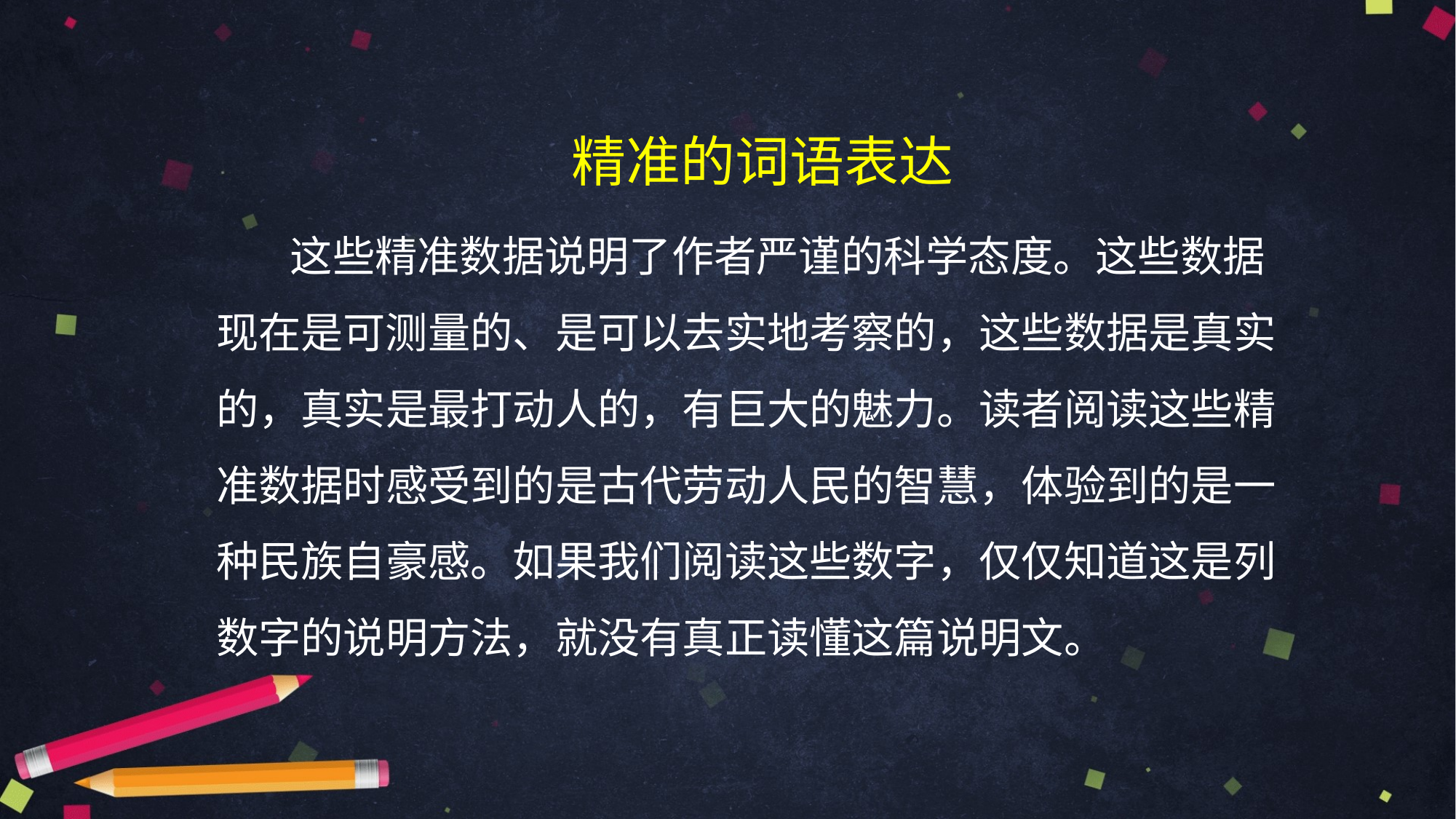

精准的词语表达
 这些精准数据说明了作者严谨的科学态度。这些数据现在是可测量的、是可以去实地考察的，这些数据是真实的，真实是最打动人的，有巨大的魅力。读者阅读这些精准数据时感受到的是古代劳动人民的智慧，体验到的是一种民族自豪感。如果我们阅读这些数字，仅仅知道这是列数字的说明方法，就没有真正读懂这篇说明文。